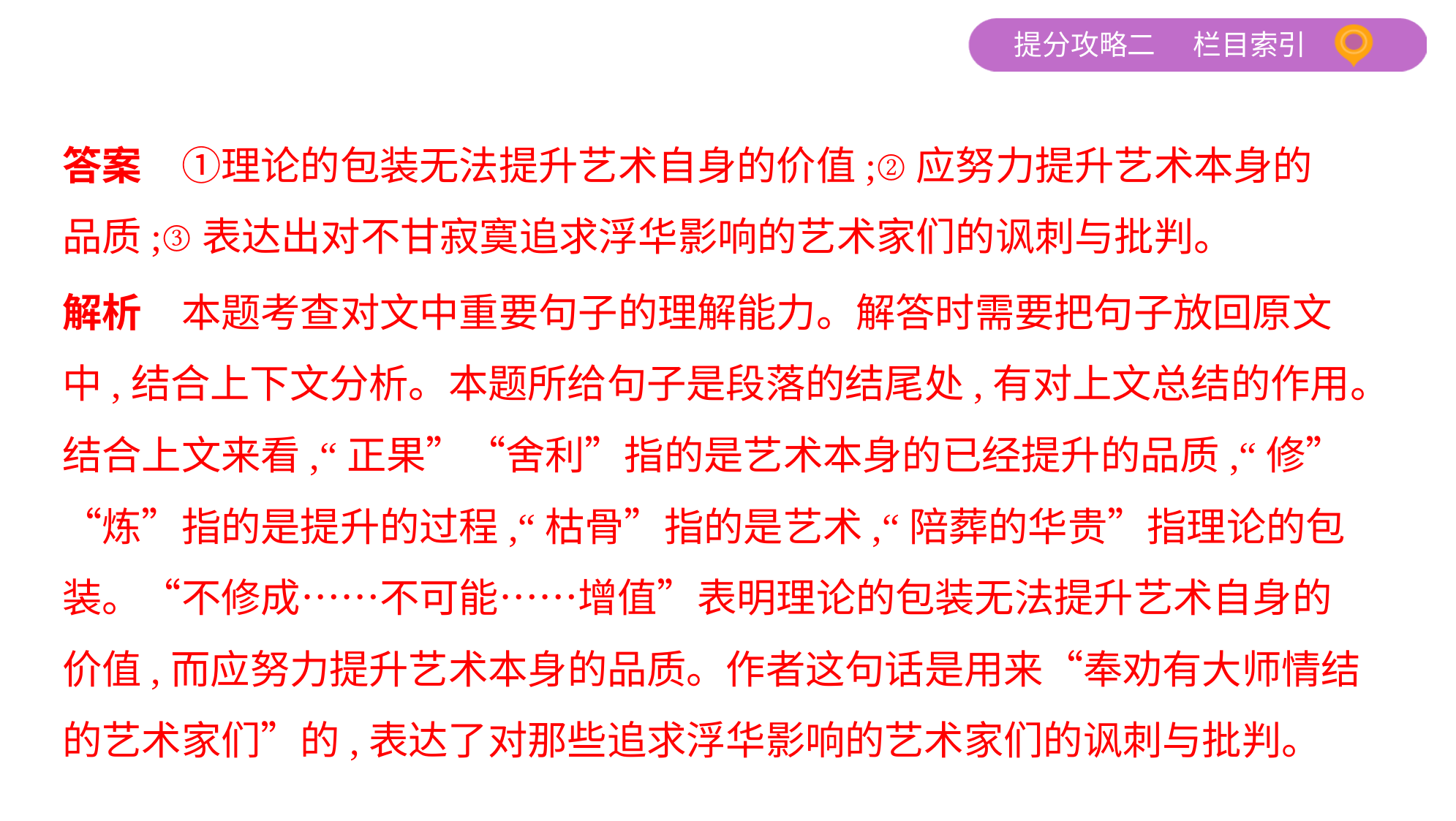

答案　①理论的包装无法提升艺术自身的价值;②应努力提升艺术本身的
品质;③表达出对不甘寂寞追求浮华影响的艺术家们的讽刺与批判。
解析　本题考查对文中重要句子的理解能力。解答时需要把句子放回原文
中,结合上下文分析。本题所给句子是段落的结尾处,有对上文总结的作用。
结合上文来看,“正果”“舍利”指的是艺术本身的已经提升的品质,“修”
“炼”指的是提升的过程,“枯骨”指的是艺术,“陪葬的华贵”指理论的包
装。“不修成……不可能……增值”表明理论的包装无法提升艺术自身的
价值,而应努力提升艺术本身的品质。作者这句话是用来“奉劝有大师情结
的艺术家们”的,表达了对那些追求浮华影响的艺术家们的讽刺与批判。